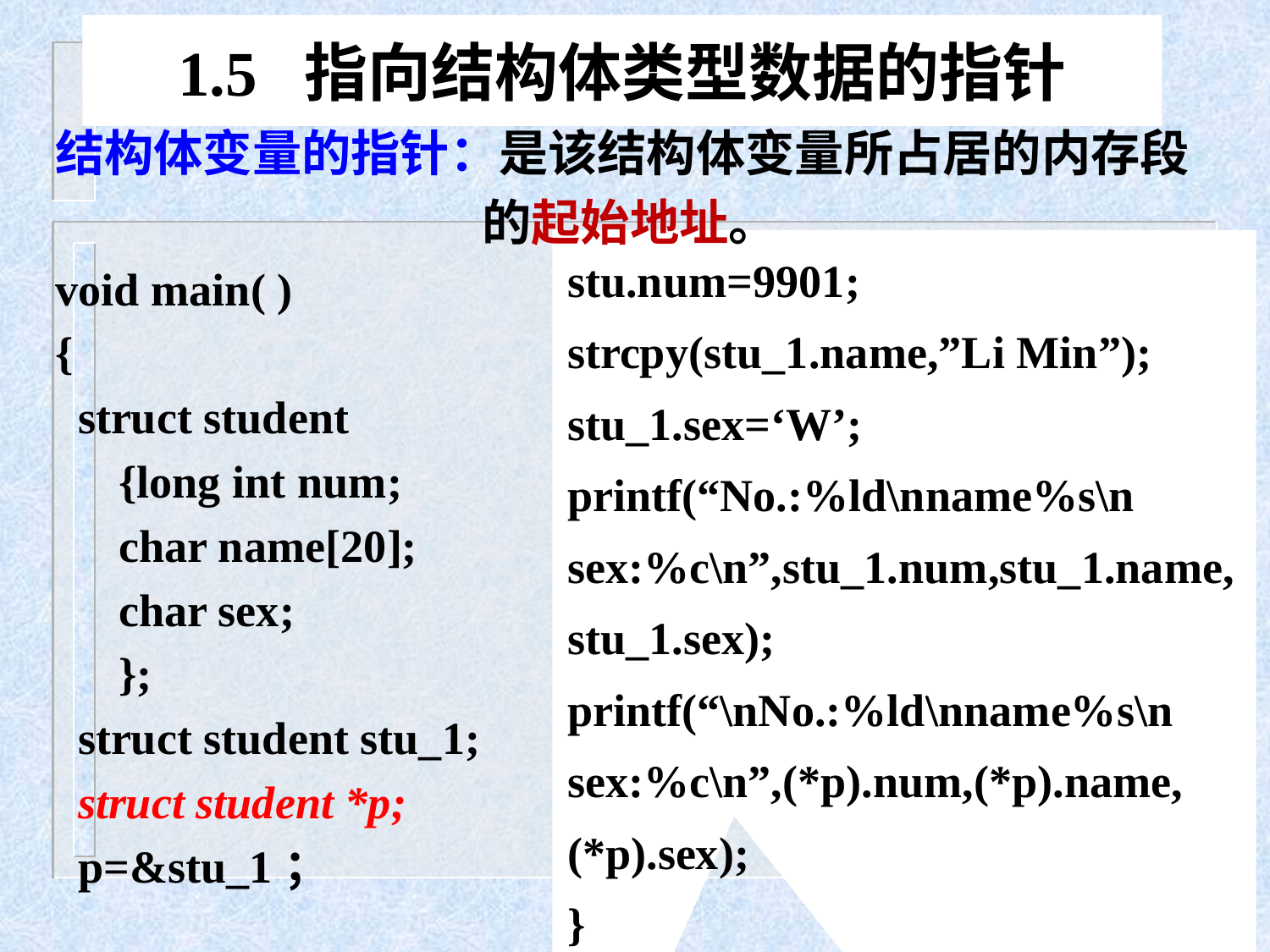

# 1.5  指向结构体类型数据的指针
结构体变量的指针：是该结构体变量所占居的内存段
                                     的起始地址。
void main( )
{
  struct student
{long int num;
char name[20];
char sex;
};
  struct student stu_1;
  struct student *p;
  p=&stu_1；
stu.num=9901;
strcpy(stu_1.name,”Li Min”);
stu_1.sex=‘W’;
printf(“No.:%ld\nname%s\n
sex:%c\n”,stu_1.num,stu_1.name,
stu_1.sex);
printf(“\nNo.:%ld\nname%s\n
sex:%c\n”,(*p).num,(*p).name,
(*p).sex);
}